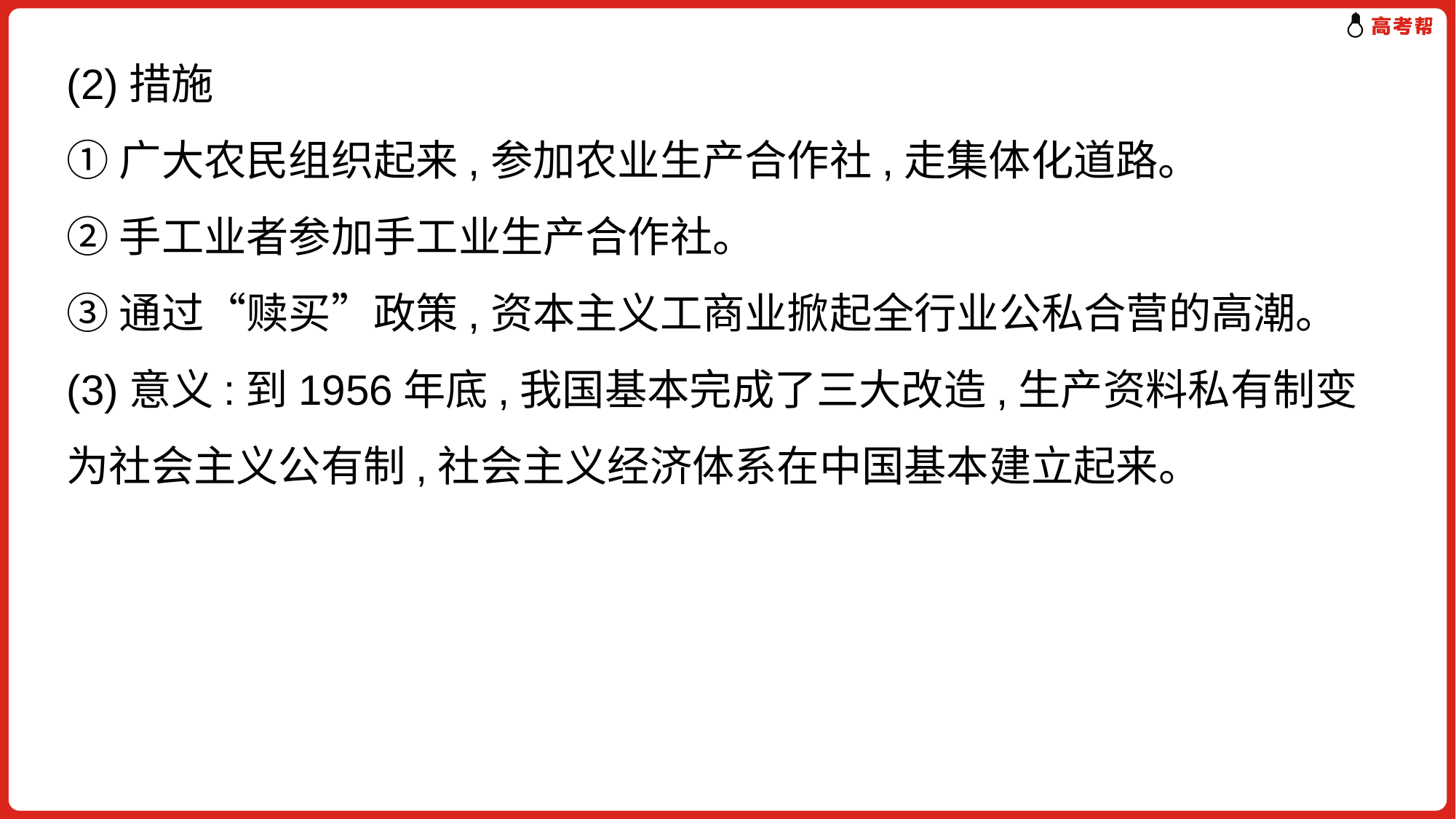

(2)措施
①广大农民组织起来,参加农业生产合作社,走集体化道路。
②手工业者参加手工业生产合作社。
③通过“赎买”政策,资本主义工商业掀起全行业公私合营的高潮。
(3)意义:到1956年底,我国基本完成了三大改造,生产资料私有制变为社会主义公有制,社会主义经济体系在中国基本建立起来。